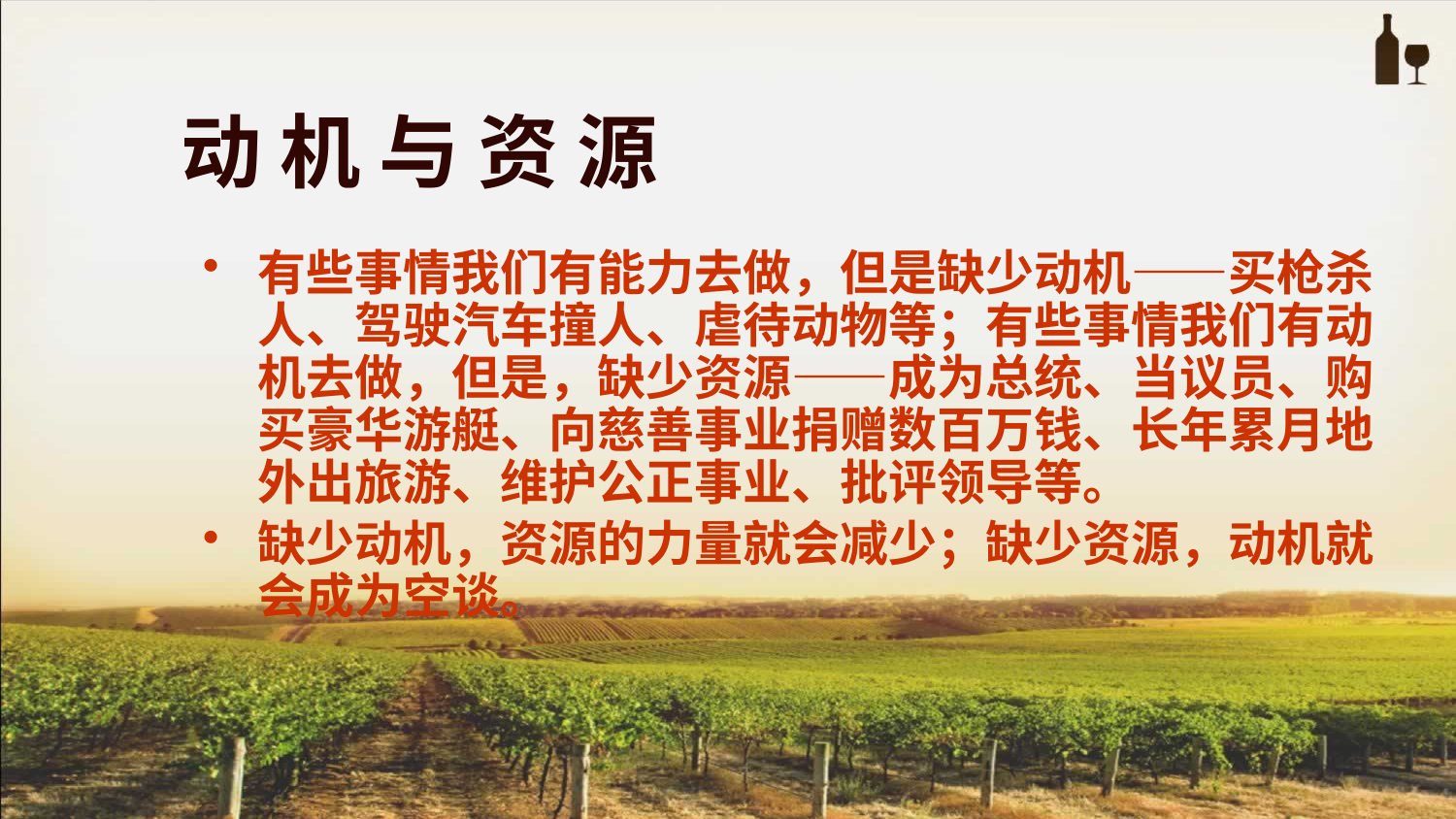

动 机 与 资 源
有些事情我们有能力去做，但是缺少动机――买枪杀人、驾驶汽车撞人、虐待动物等；有些事情我们有动机去做，但是，缺少资源――成为总统、当议员、购买豪华游艇、向慈善事业捐赠数百万钱、长年累月地外出旅游、维护公正事业、批评领导等。
缺少动机，资源的力量就会减少；缺少资源，动机就会成为空谈。